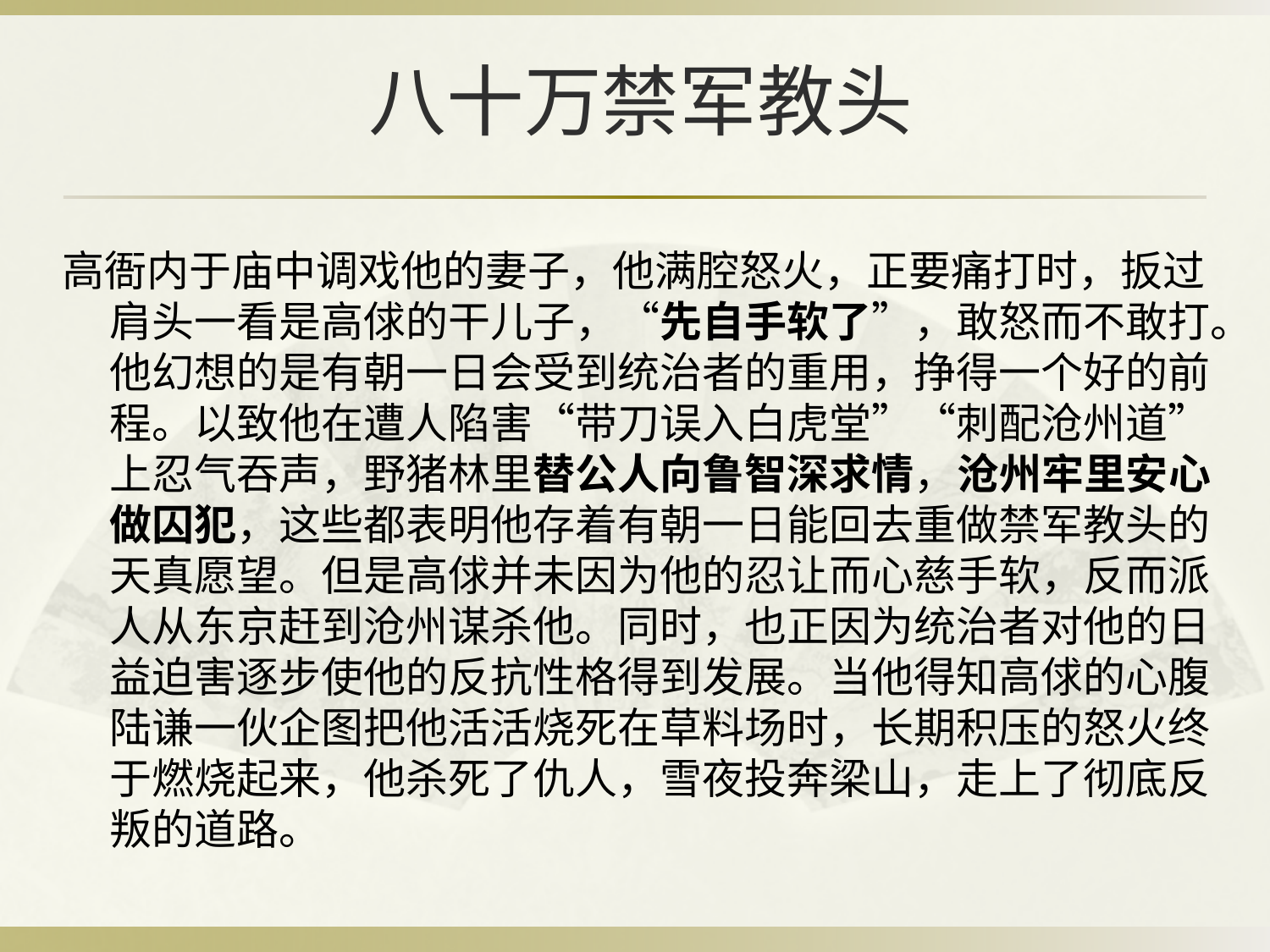

# 八十万禁军教头

高衙内于庙中调戏他的妻子，他满腔怒火，正要痛打时，扳过肩头一看是高俅的干儿子，“先自手软了”，敢怒而不敢打。他幻想的是有朝一日会受到统治者的重用，挣得一个好的前程。以致他在遭人陷害“带刀误入白虎堂”“刺配沧州道”上忍气吞声，野猪林里替公人向鲁智深求情，沧州牢里安心做囚犯，这些都表明他存着有朝一日能回去重做禁军教头的天真愿望。但是高俅并未因为他的忍让而心慈手软，反而派人从东京赶到沧州谋杀他。同时，也正因为统治者对他的日益迫害逐步使他的反抗性格得到发展。当他得知高俅的心腹陆谦一伙企图把他活活烧死在草料场时，长期积压的怒火终于燃烧起来，他杀死了仇人，雪夜投奔梁山，走上了彻底反叛的道路。